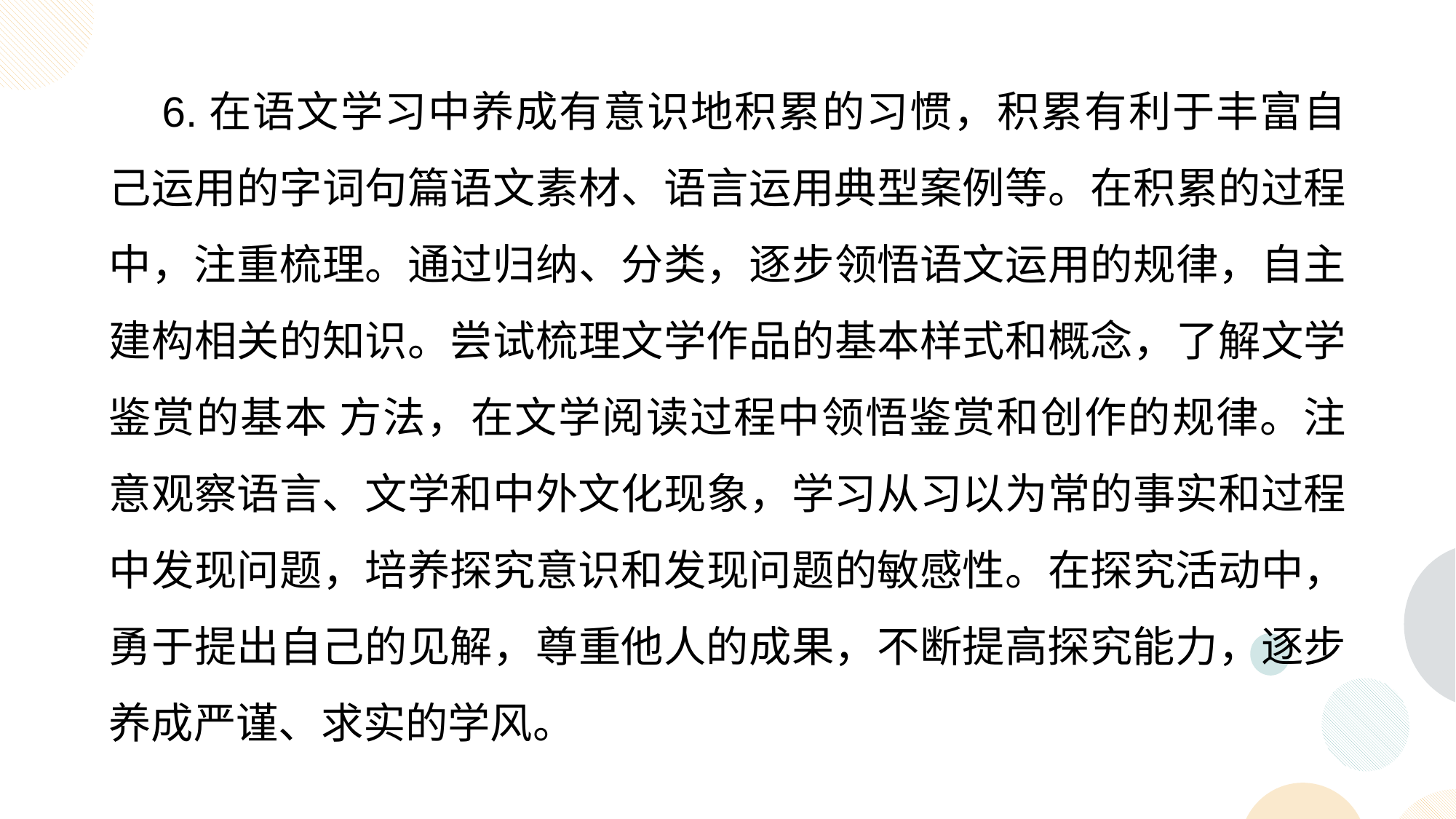

6.在语文学习中养成有意识地积累的习惯，积累有利于丰富自己运用的字词句篇语文素材、语言运用典型案例等。在积累的过程中，注重梳理。通过归纳、分类，逐步领悟语文运用的规律，自主建构相关的知识。尝试梳理文学作品的基本样式和概念，了解文学鉴赏的基本 方法，在文学阅读过程中领悟鉴赏和创作的规律。注意观察语言、文学和中外文化现象，学习从习以为常的事实和过程中发现问题，培养探究意识和发现问题的敏感性。在探究活动中，勇于提出自己的见解，尊重他人的成果，不断提高探究能力，逐步养成严谨、求实的学风。